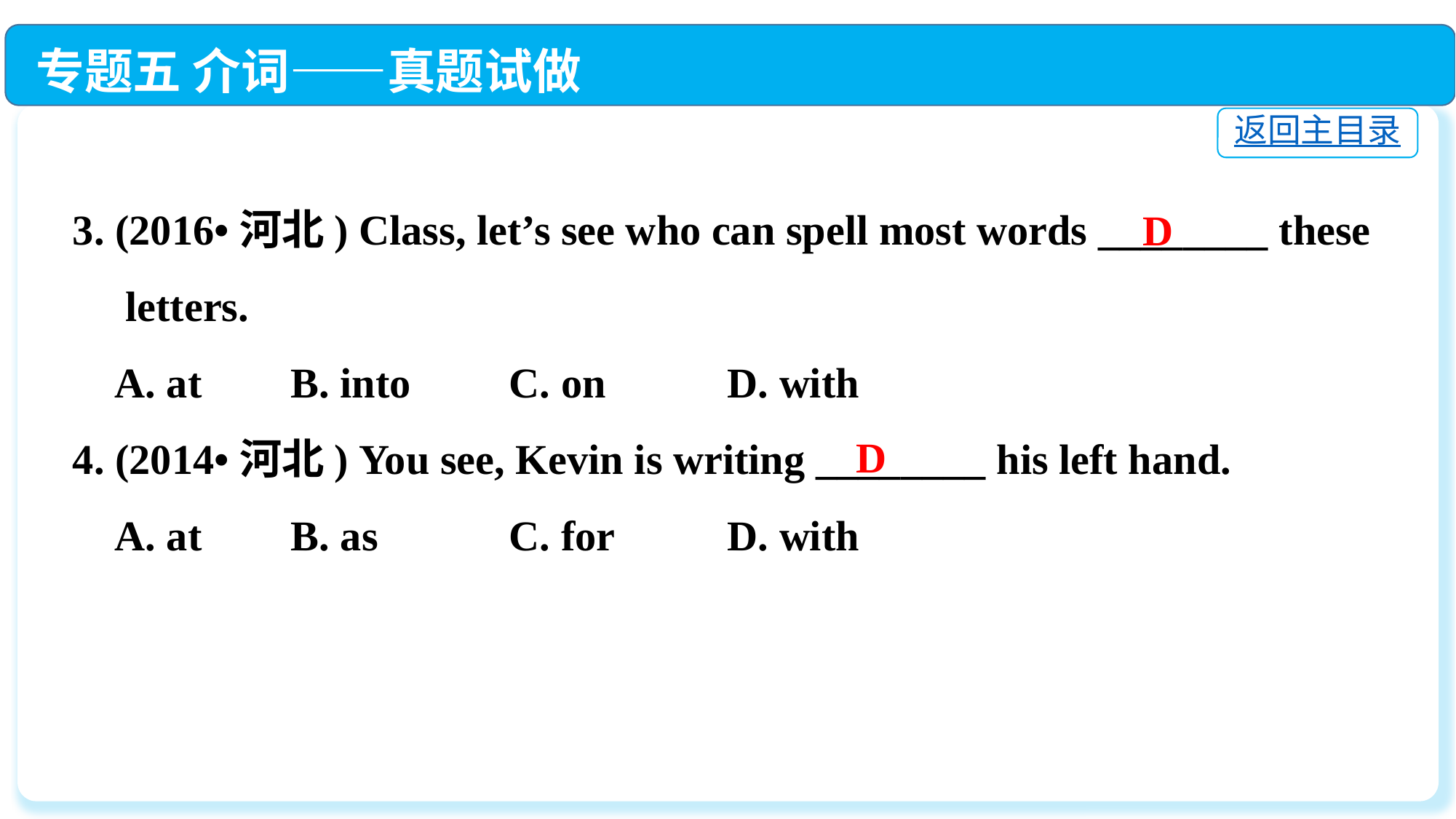

专题五 介词——真题试做

返回主目录
3. (2016•河北) Class, let’s see who can spell most words ________ these
     letters.
    A. at	B. into	C. on		D. with
4. (2014•河北) You see, Kevin is writing ________ his left hand.
    A. at	B. as		C. for		D. with

D
D